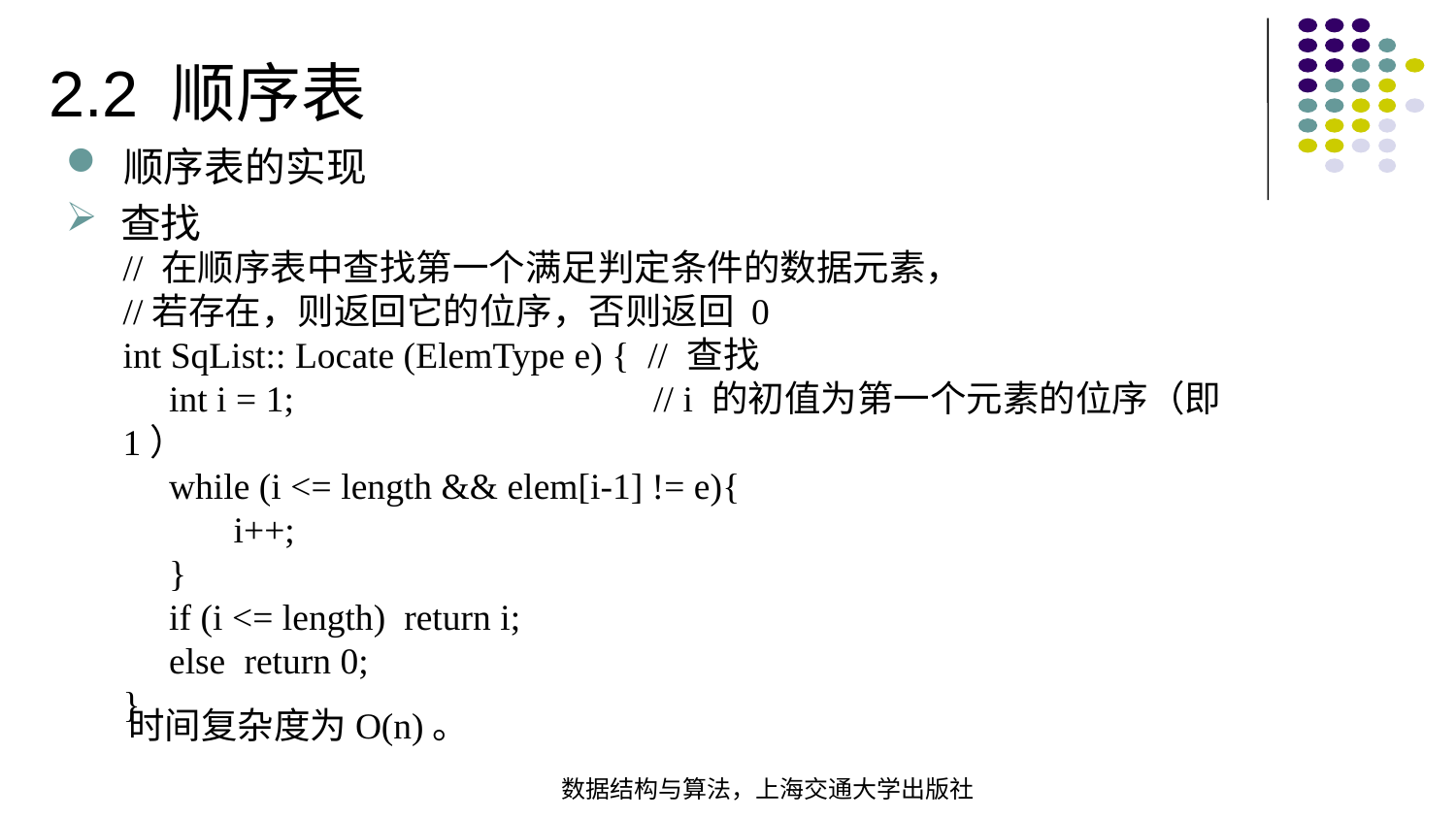

2.2 顺序表
顺序表的实现
查找
// 在顺序表中查找第一个满足判定条件的数据元素，
//若存在，则返回它的位序，否则返回 0
int SqList:: Locate (ElemType e) {  // 查找
     int i = 1;                                       // i 的初值为第一个元素的位序（即1）
     while (i <= length && elem[i-1] != e){
            i++;
     }
     if (i <= length)  return i;
     else  return 0;
}
时间复杂度为O(n)。